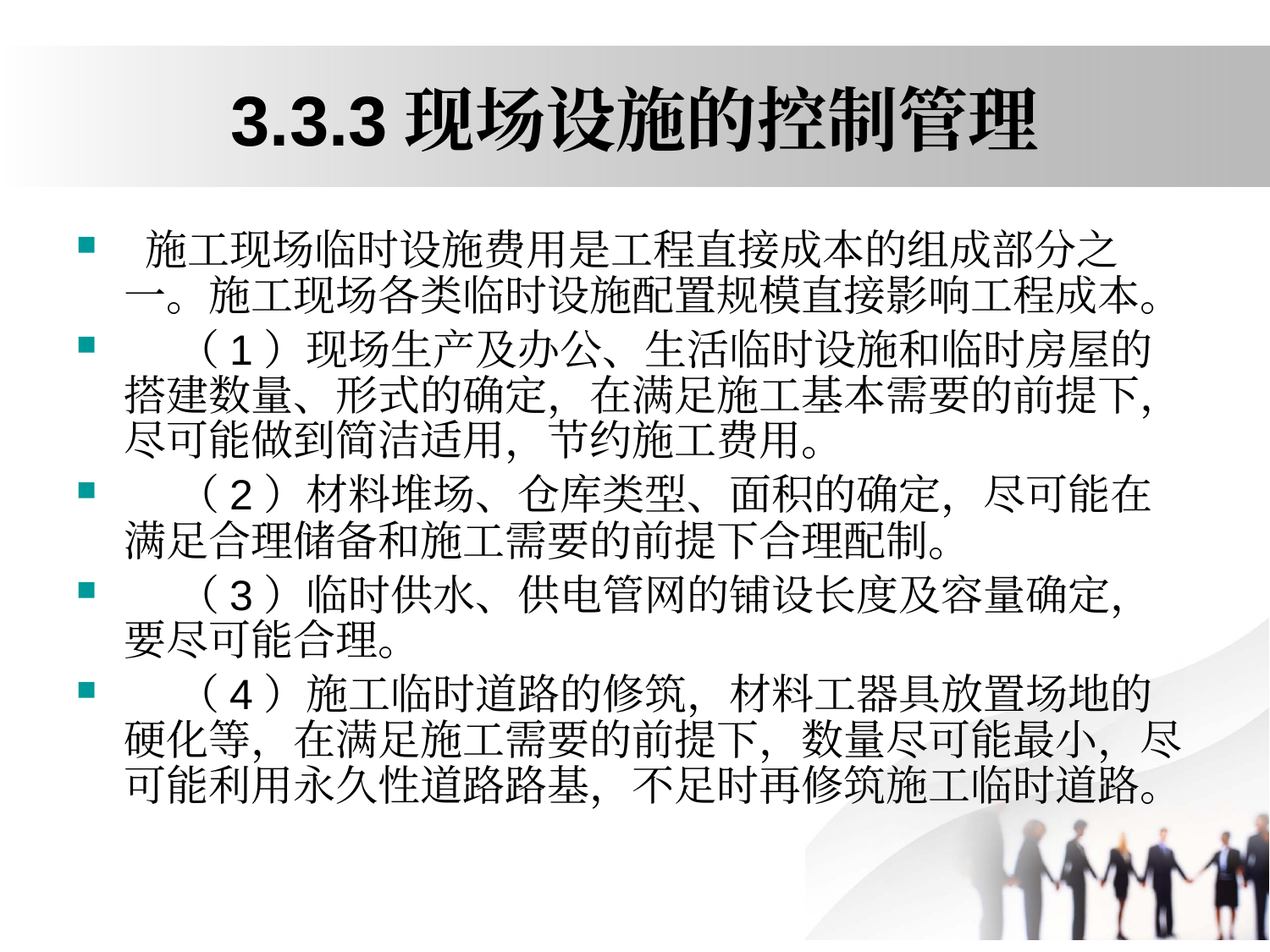

# 3.3.3现场设施的控制管理
 施工现场临时设施费用是工程直接成本的组成部分之一。施工现场各类临时设施配置规模直接影响工程成本。
    （1）现场生产及办公、生活临时设施和临时房屋的搭建数量、形式的确定，在满足施工基本需要的前提下，尽可能做到简洁适用，节约施工费用。
    （2）材料堆场、仓库类型、面积的确定，尽可能在满足合理储备和施工需要的前提下合理配制。
    （3）临时供水、供电管网的铺设长度及容量确定，要尽可能合理。
    （4）施工临时道路的修筑，材料工器具放置场地的硬化等，在满足施工需要的前提下，数量尽可能最小，尽可能利用永久性道路路基，不足时再修筑施工临时道路。